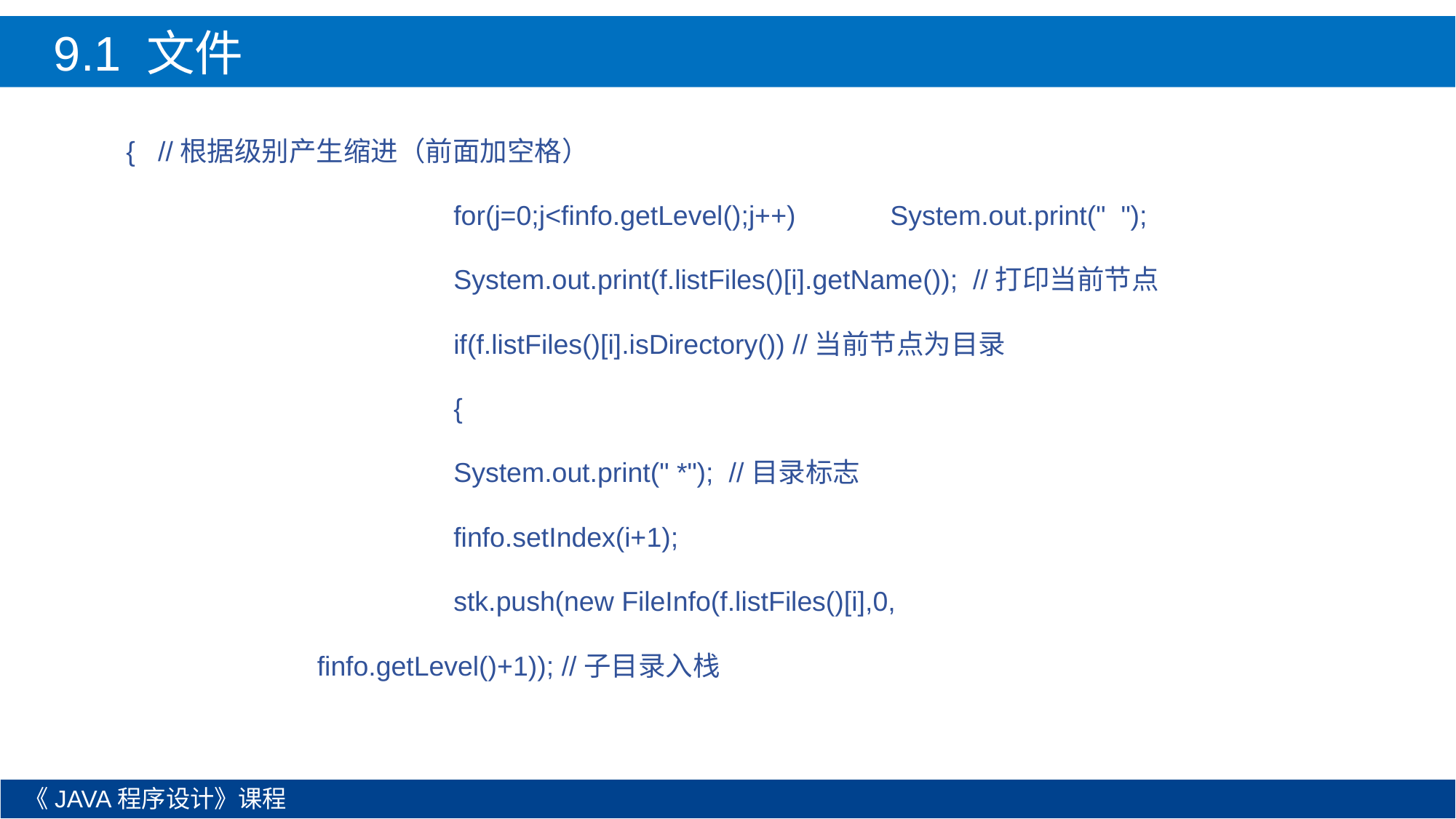

9.1 文件
{   //根据级别产生缩进（前面加空格）
			for(j=0;j<finfo.getLevel();j++)	System.out.print("  ");
			System.out.print(f.listFiles()[i].getName());  //打印当前节点
			if(f.listFiles()[i].isDirectory()) //当前节点为目录
			{
			System.out.print(" *");  //目录标志
			finfo.setIndex(i+1);
			stk.push(new FileInfo(f.listFiles()[i],0,
                         finfo.getLevel()+1)); //子目录入栈
《JAVA程序设计》课程